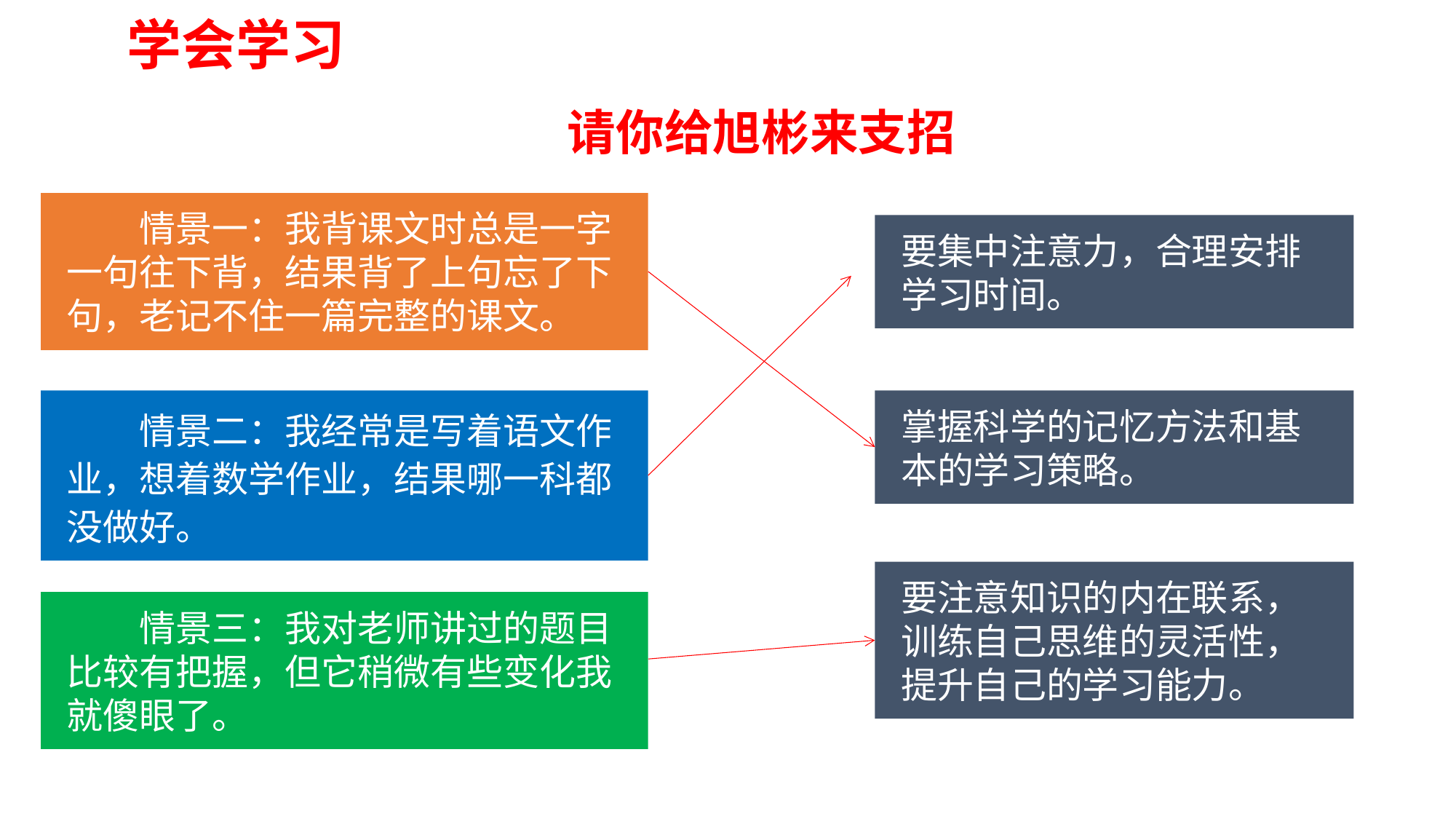

学会学习
请你给旭彬来支招
　　情景一：我背课文时总是一字一句往下背，结果背了上句忘了下句，老记不住一篇完整的课文。
要集中注意力，合理安排学习时间。
掌握科学的记忆方法和基本的学习策略。
　　情景二：我经常是写着语文作业，想着数学作业，结果哪一科都没做好。
要注意知识的内在联系，训练自己思维的灵活性，提升自己的学习能力。
　　情景三：我对老师讲过的题目比较有把握，但它稍微有些变化我就傻眼了。